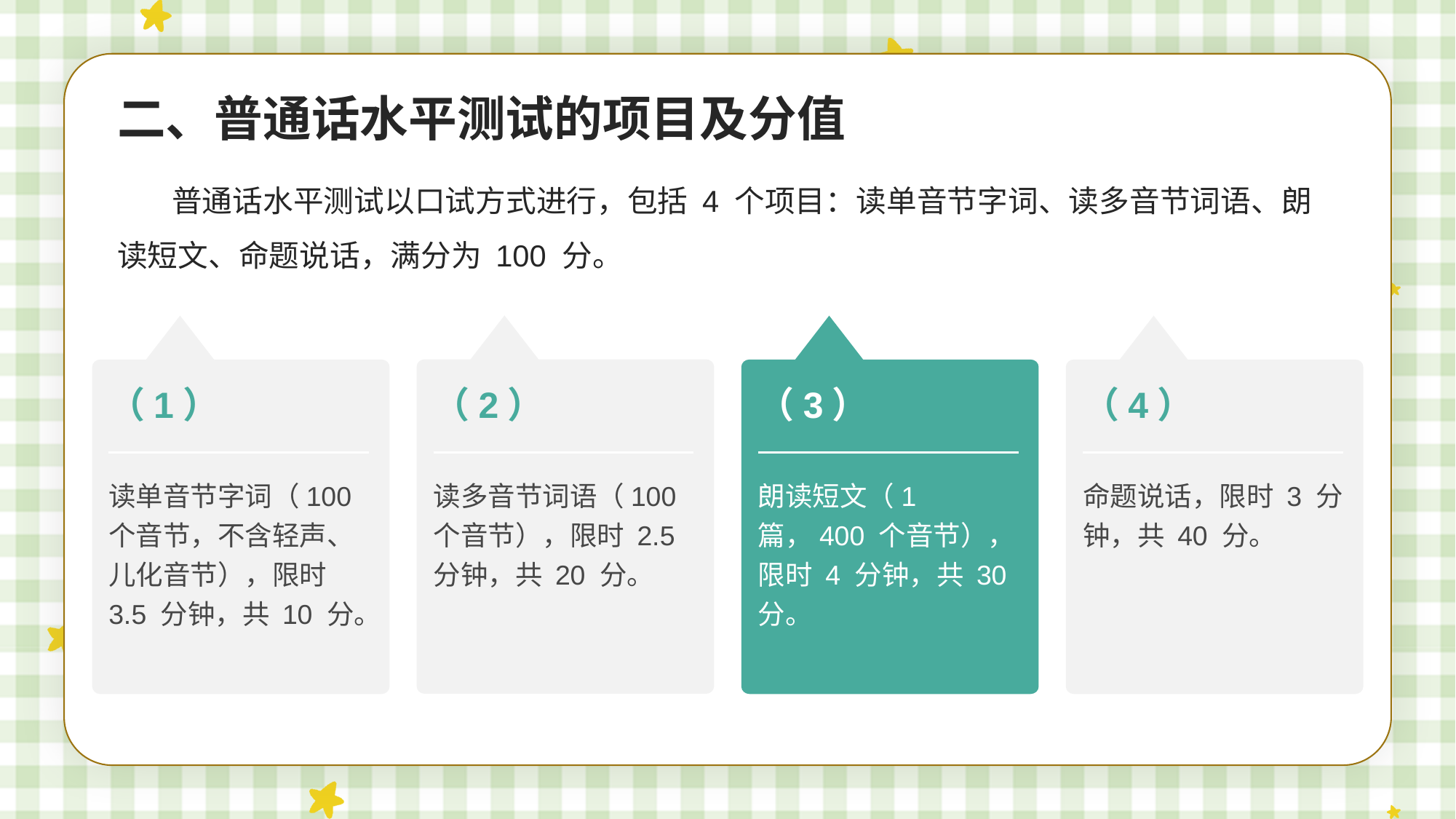

二、普通话水平测试的项目及分值
普通话水平测试以口试方式进行，包括 4 个项目：读单音节字词、读多音节词语、朗读短文、命题说话，满分为 100 分。

（1）
（2）
（3）
（4）
读单音节字词（100 个音节，不含轻声、儿化音节），限时 3.5 分钟，共 10 分。
读多音节词语（100 个音节），限时 2.5 分钟，共 20 分。
朗读短文（1 篇，400 个音节），限时 4 分钟，共 30 分。
命题说话，限时 3 分钟，共 40 分。